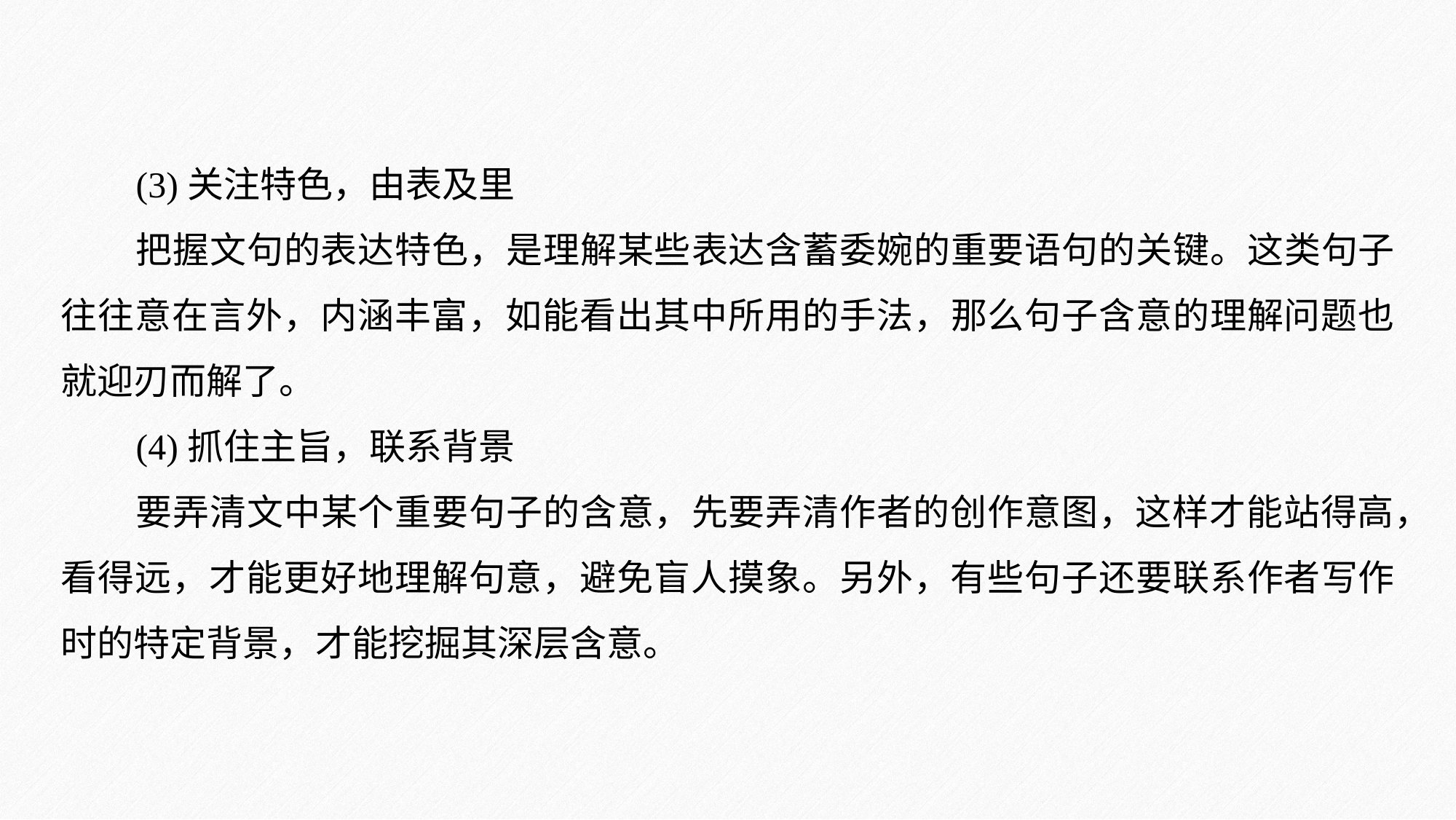

(3)关注特色，由表及里
把握文句的表达特色，是理解某些表达含蓄委婉的重要语句的关键。这类句子往往意在言外，内涵丰富，如能看出其中所用的手法，那么句子含意的理解问题也就迎刃而解了。
(4)抓住主旨，联系背景
要弄清文中某个重要句子的含意，先要弄清作者的创作意图，这样才能站得高，看得远，才能更好地理解句意，避免盲人摸象。另外，有些句子还要联系作者写作时的特定背景，才能挖掘其深层含意。